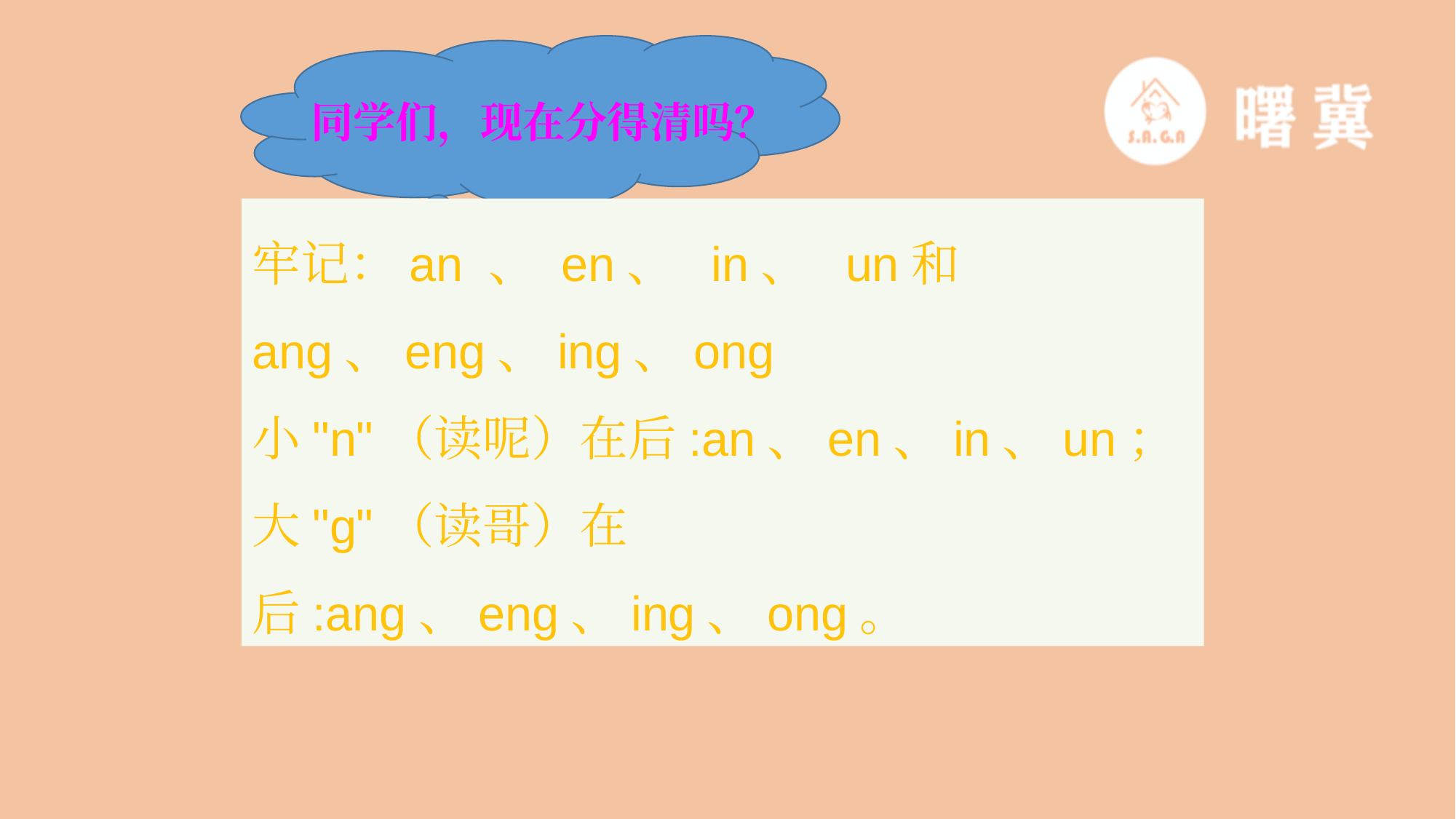

同学们，现在分得清吗？
牢记：an 、 en、  in、  un和ang、eng、ing、ong
小"n"（读呢）在后:an、en、in、un；
大"g"（读哥）在后:ang、eng、ing、ong。